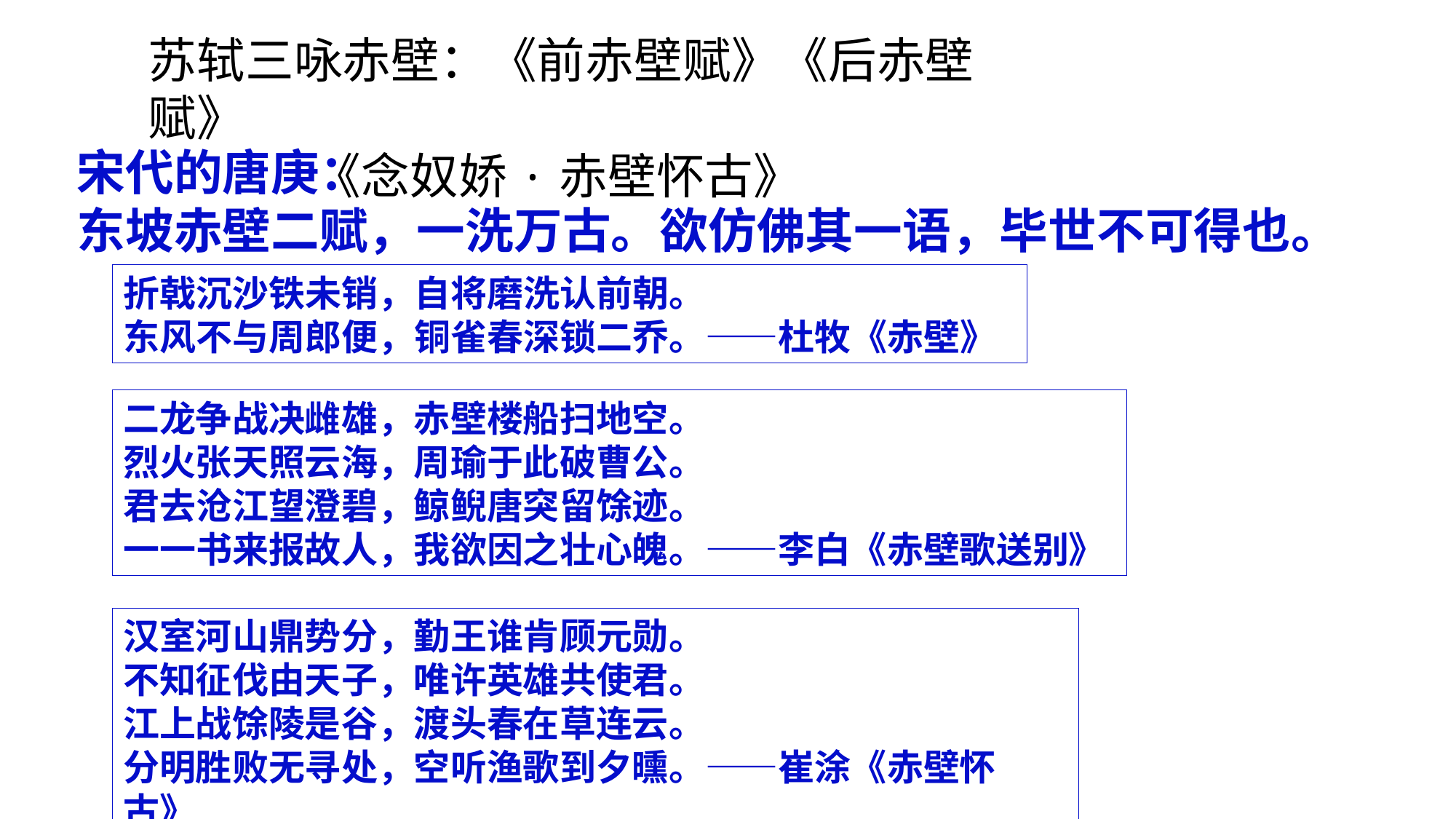

苏轼三咏赤壁：《前赤壁赋》《后赤壁赋》
              《念奴娇·赤壁怀古》
宋代的唐庚：
东坡赤壁二赋，一洗万古。欲仿佛其一语，毕世不可得也。
折戟沉沙铁未销，自将磨洗认前朝。
东风不与周郎便，铜雀春深锁二乔。——杜牧《赤壁》
二龙争战决雌雄，赤壁楼船扫地空。
烈火张天照云海，周瑜于此破曹公。
君去沧江望澄碧，鲸鲵唐突留馀迹。
一一书来报故人，我欲因之壮心魄。——李白《赤壁歌送别》
汉室河山鼎势分，勤王谁肯顾元勋。
不知征伐由天子，唯许英雄共使君。
江上战馀陵是谷，渡头春在草连云。
分明胜败无寻处，空听渔歌到夕曛。——崔涂《赤壁怀古》